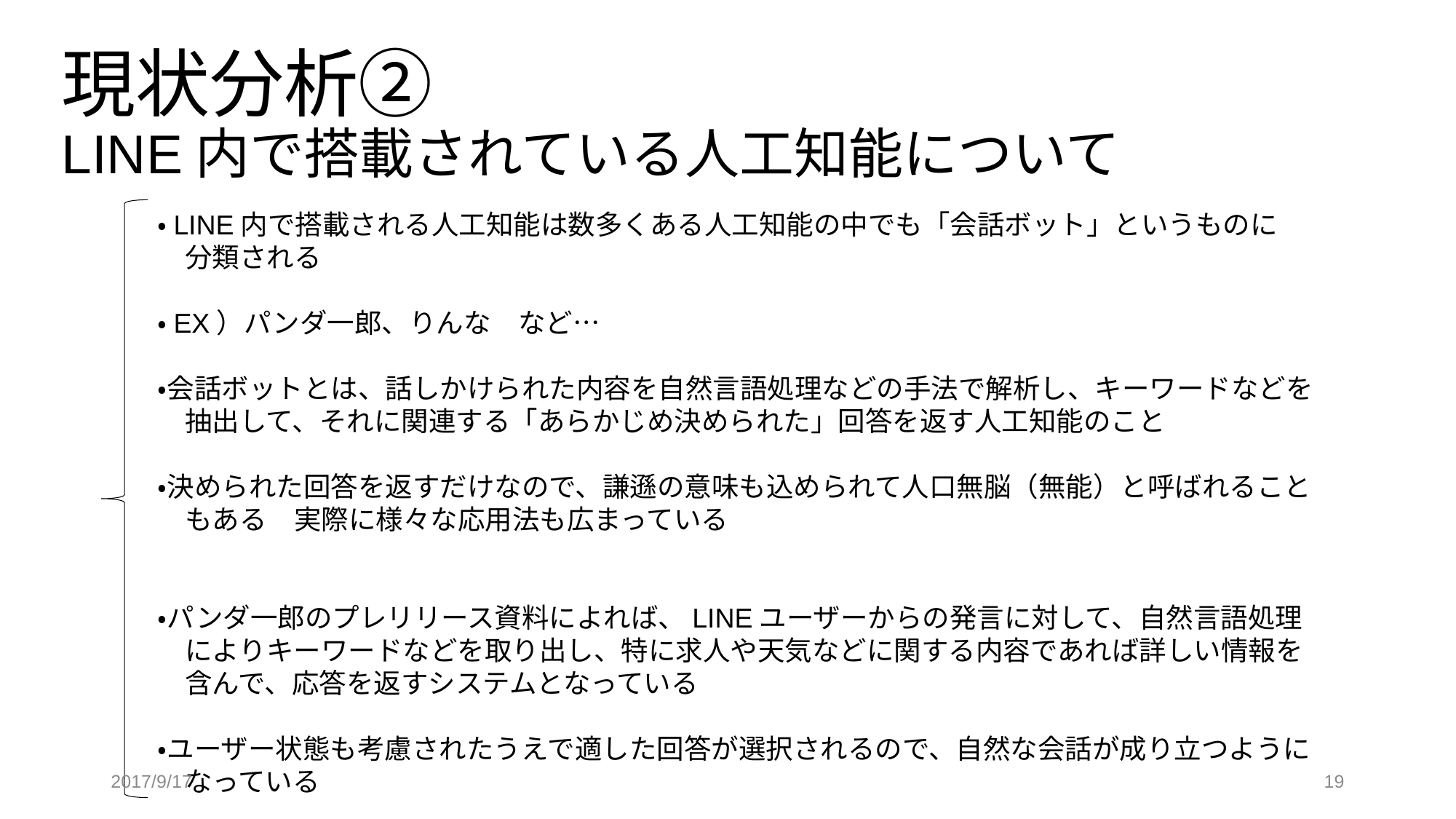

# 現状分析② LINE内で搭載されている人工知能について

・LINE内で搭載される人工知能は数多くある人工知能の中でも「会話ボット」というものに
　分類される

・EX）パンダ一郎、りんな　など…

・会話ボットとは、話しかけられた内容を自然言語処理などの手法で解析し、キーワードなどを
　抽出して、それに関連する「あらかじめ決められた」回答を返す人工知能のこと

・決められた回答を返すだけなので、謙遜の意味も込められて人口無脳（無能）と呼ばれること
　もある　実際に様々な応用法も広まっている

・パンダ一郎のプレリリース資料によれば、LINEユーザーからの発言に対して、自然言語処理
　によりキーワードなどを取り出し、特に求人や天気などに関する内容であれば詳しい情報を
　含んで、応答を返すシステムとなっている

・ユーザー状態も考慮されたうえで適した回答が選択されるので、自然な会話が成り立つように
　なっている

2017/9/17
19